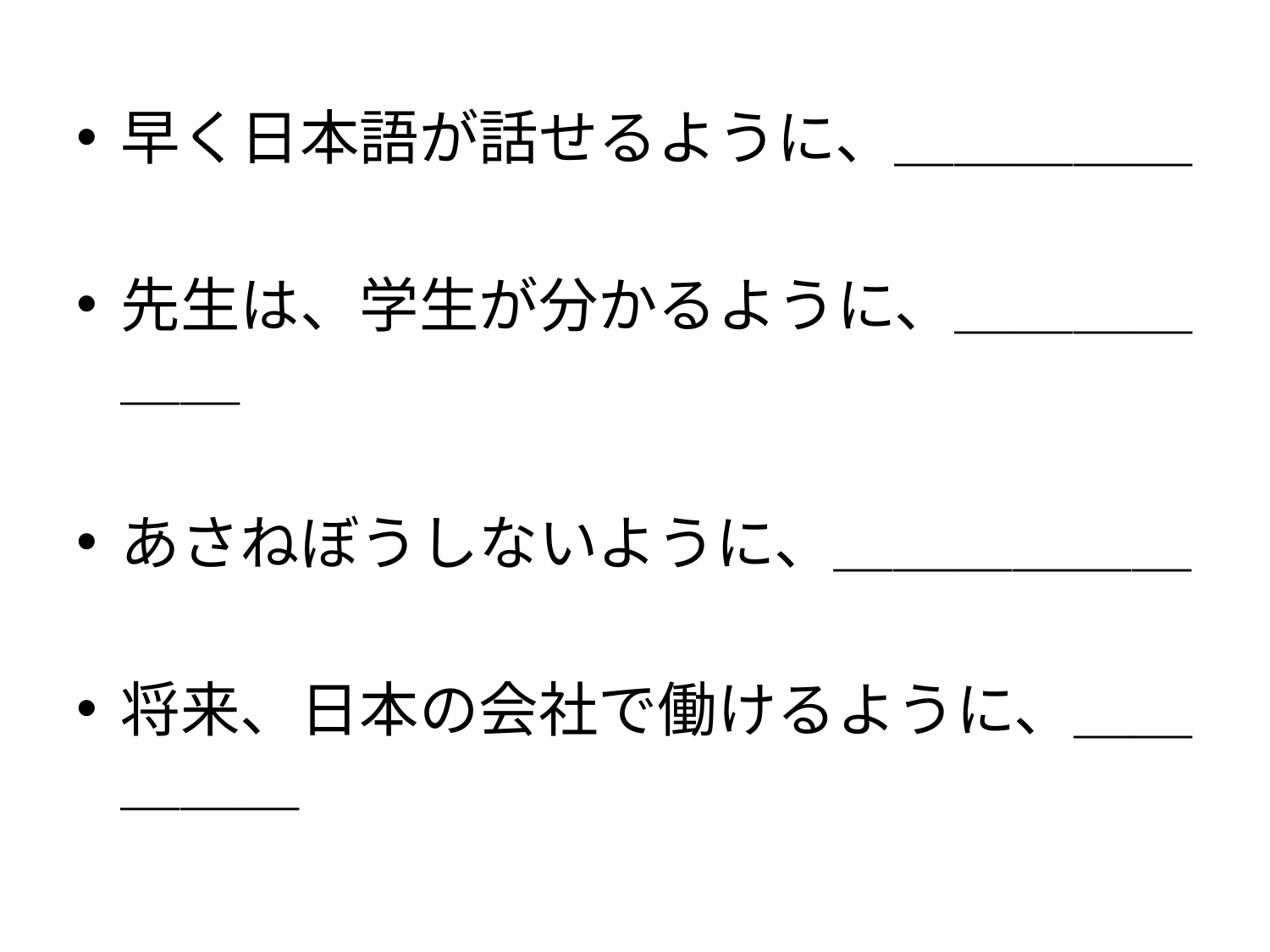

早く日本語が話せるように、＿＿＿＿＿

先生は、学生が分かるように、＿＿＿＿＿＿

あさねぼうしないように、＿＿＿＿＿＿

将来、日本の会社で働けるように、＿＿＿＿＿